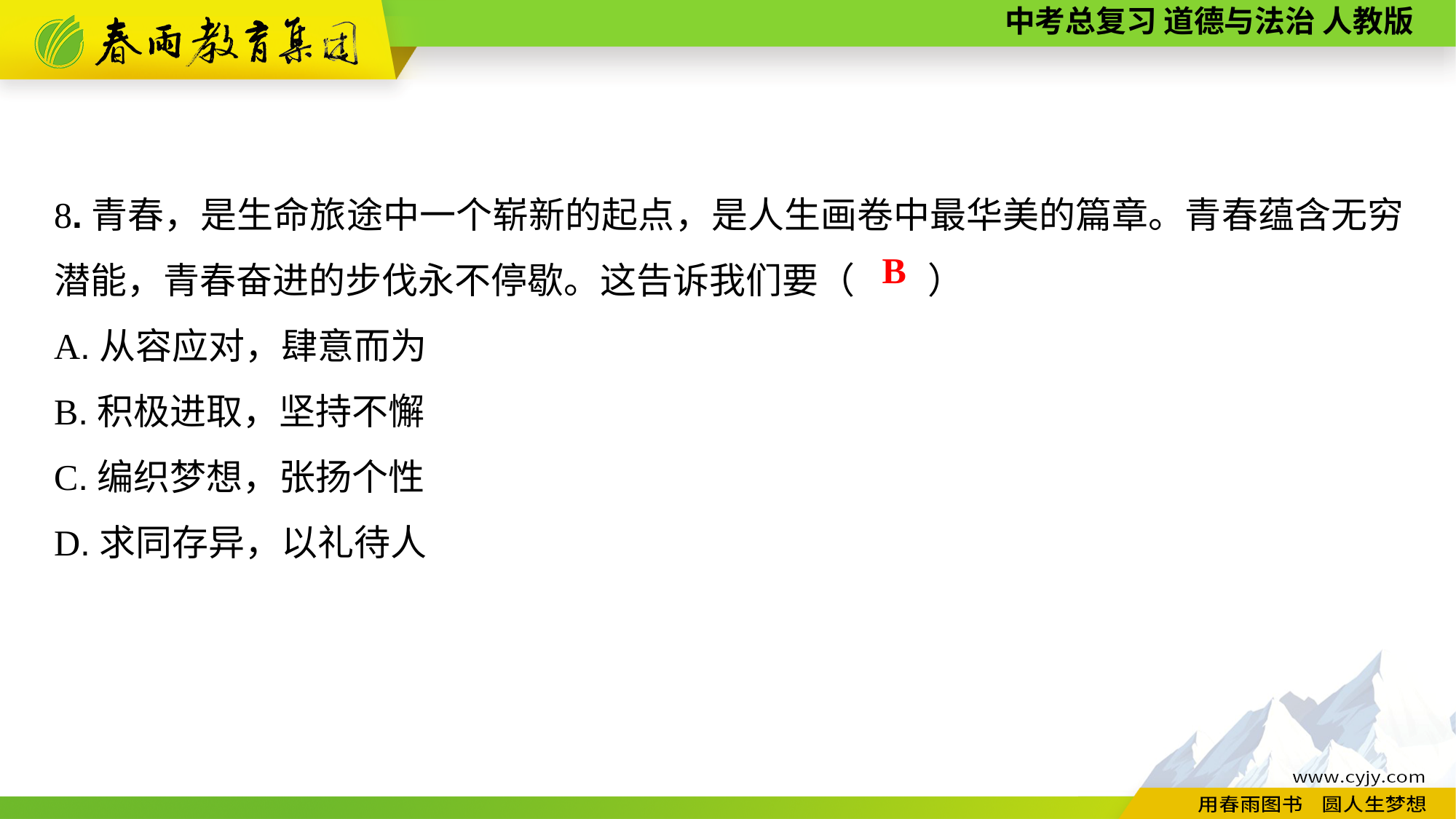

8.青春，是生命旅途中一个崭新的起点，是人生画卷中最华美的篇章。青春蕴含无穷潜能，青春奋进的步伐永不停歇。这告诉我们要（　　）
A.从容应对，肆意而为
B.积极进取，坚持不懈
C.编织梦想，张扬个性
D.求同存异，以礼待人
B